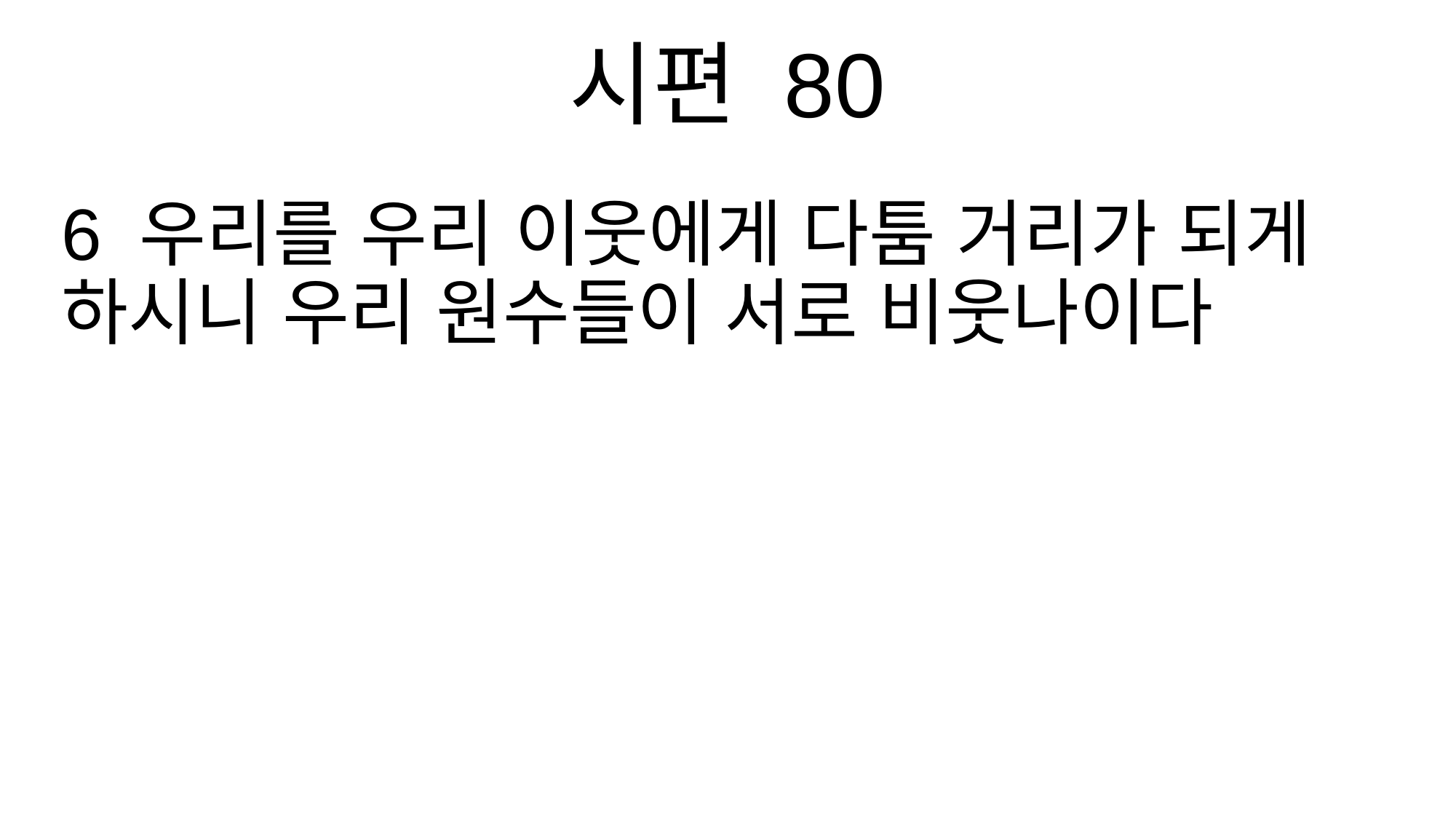

시편 80
6 우리를 우리 이웃에게 다툼 거리가 되게 하시니 우리 원수들이 서로 비웃나이다